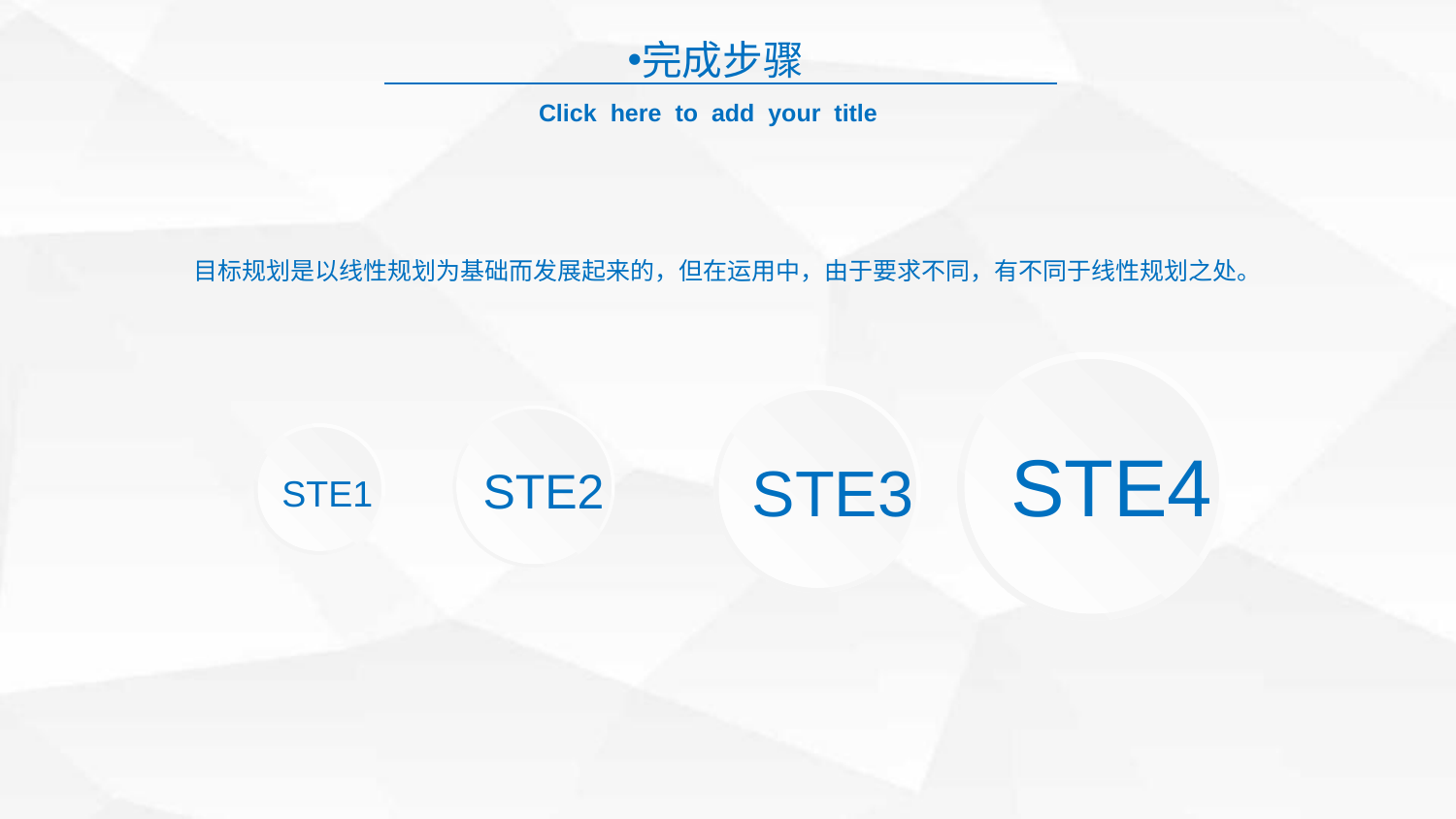

完成步骤
  Click  here  to  add  your  title
目标规划是以线性规划为基础而发展起来的，但在运用中，由于要求不同，有不同于线性规划之处。

STE4

STE3

STE2

STE1
延迟符号